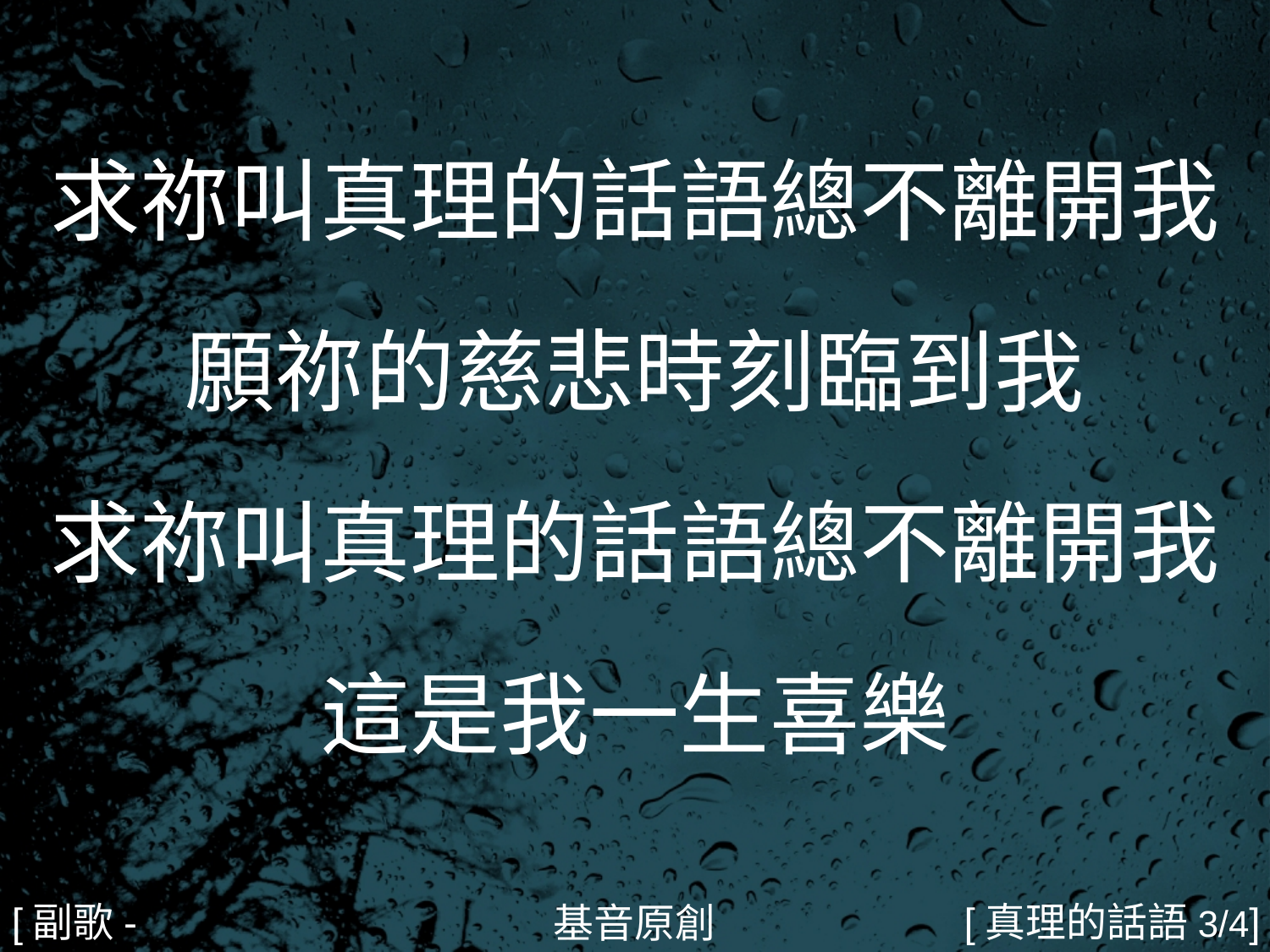

求祢叫真理的話語總不離開我

願祢的慈悲時刻臨到我

求祢叫真理的話語總不離開我

這是我一生喜樂
#

[副歌-1]
[真理的話語3/4]
基音原創